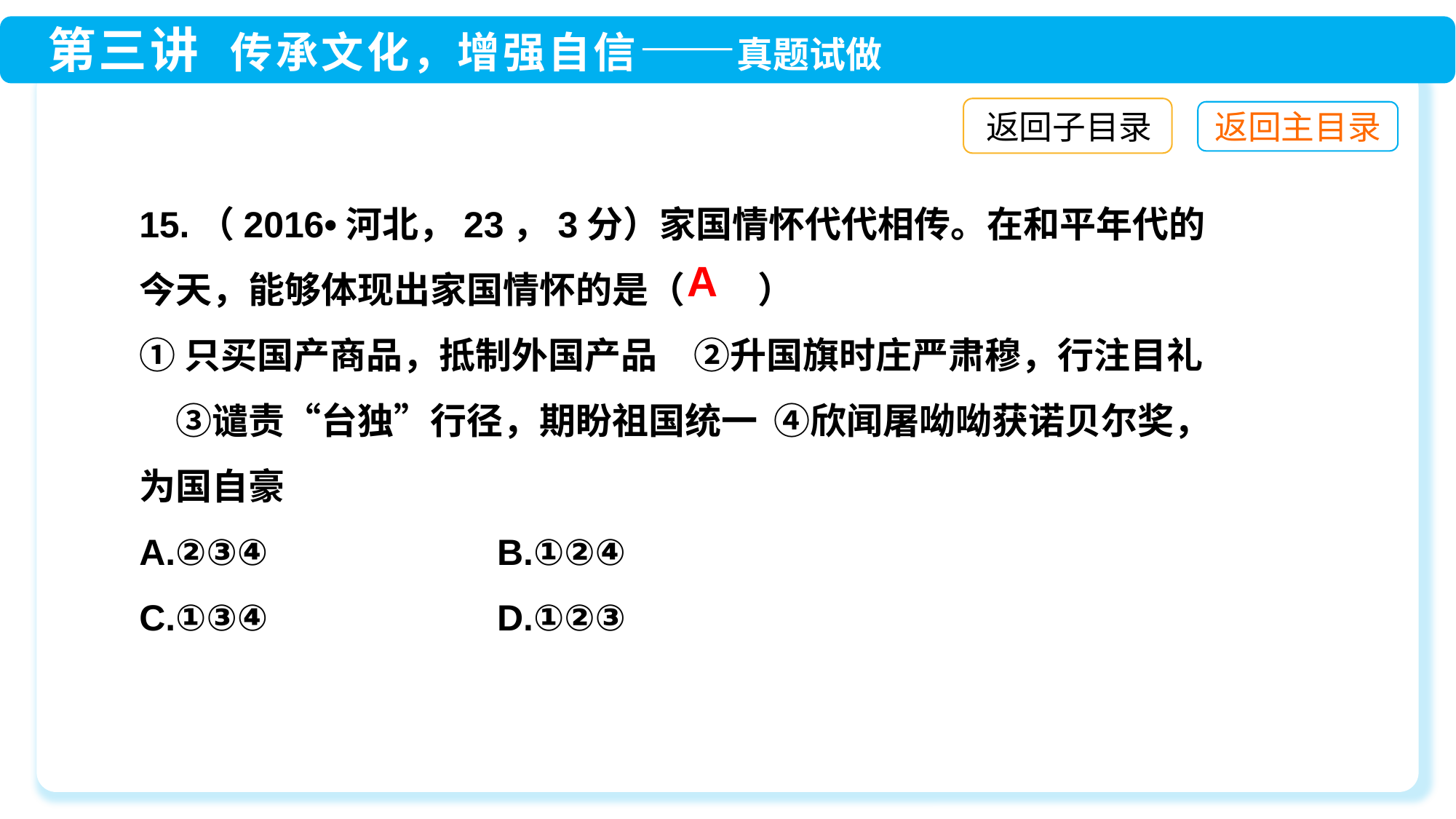

返回子目录

15.（2016•河北，23，3分）家国情怀代代相传。在和平年代的今天，能够体现出家国情怀的是（　　）
①只买国产商品，抵制外国产品　②升国旗时庄严肃穆，行注目礼　③谴责“台独”行径，期盼祖国统一  ④欣闻屠呦呦获诺贝尔奖，为国自豪
A.②③④　	                B.①②④
C.①③④　	                D.①②③
A